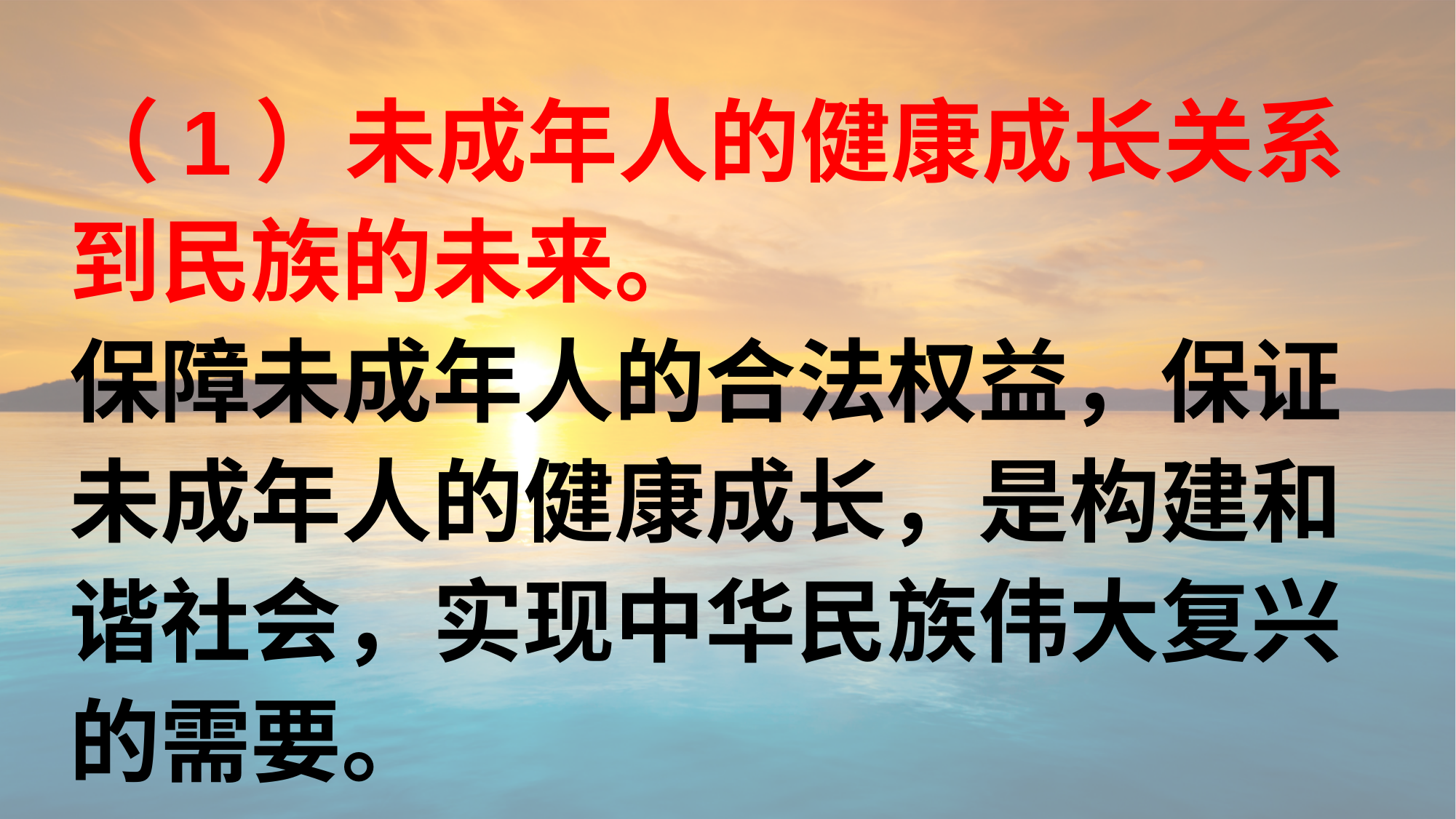

（1）未成年人的健康成长关系到民族的未来。
保障未成年人的合法权益，保证未成年人的健康成长，是构建和谐社会，实现中华民族伟大复兴的需要。